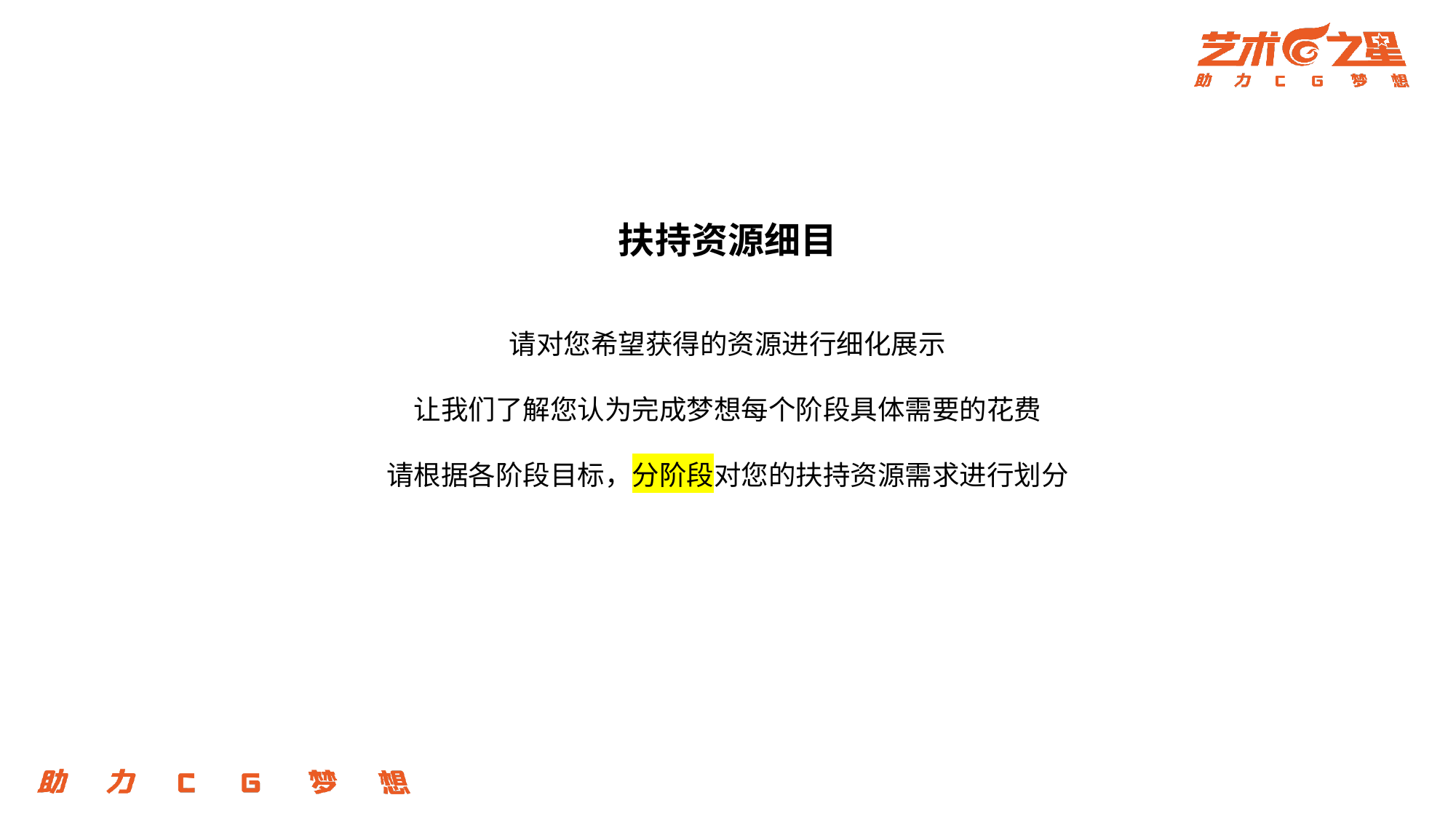

扶持资源细目
请对您希望获得的资源进行细化展示

让我们了解您认为完成梦想每个阶段具体需要的花费

请根据各阶段目标，分阶段对您的扶持资源需求进行划分